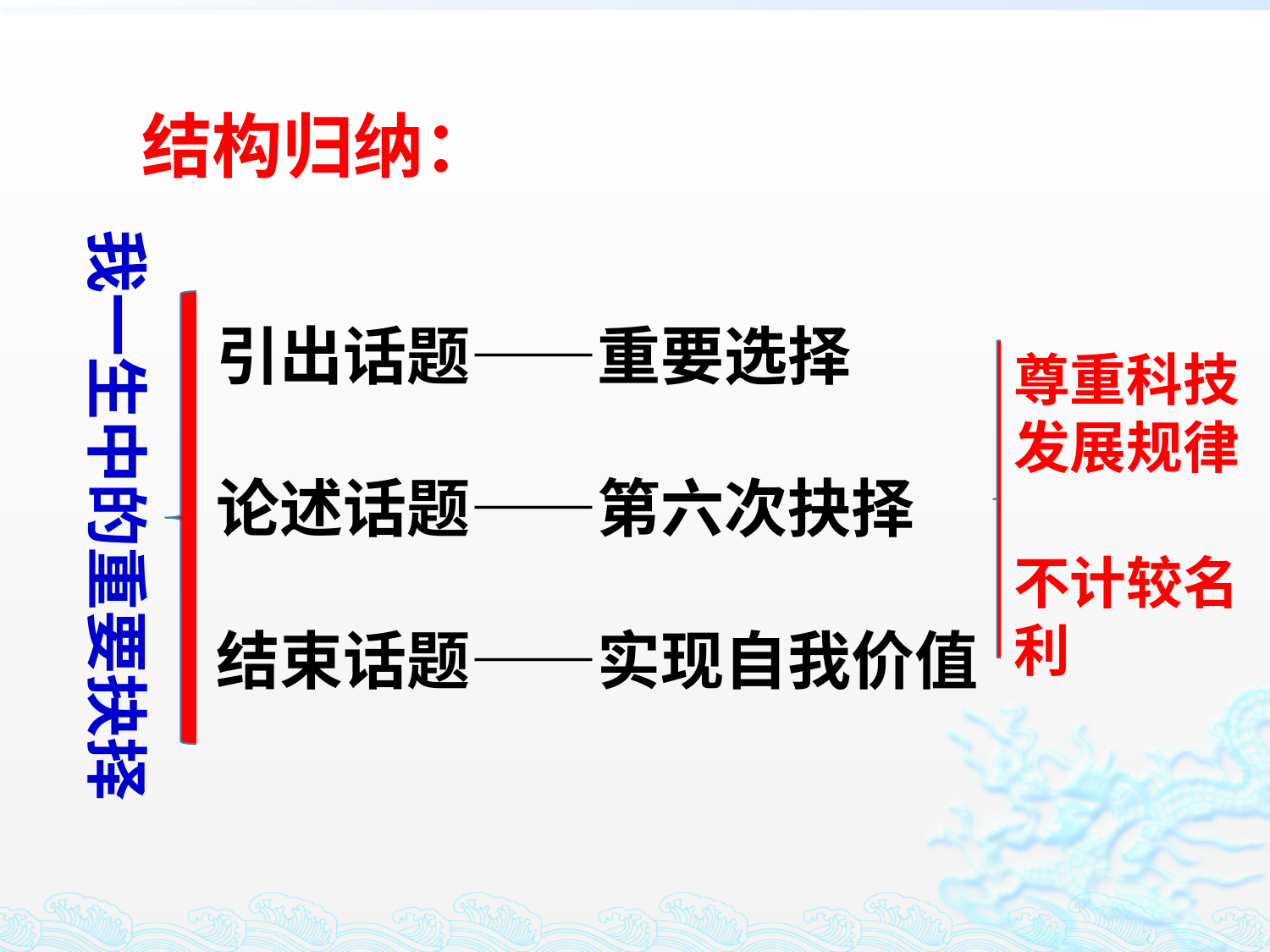

结构归纳：
我一生中的重要抉择

引出话题——重要选择

论述话题——第六次抉择

结束话题——实现自我价值
尊重科技发展规律

不计较名利